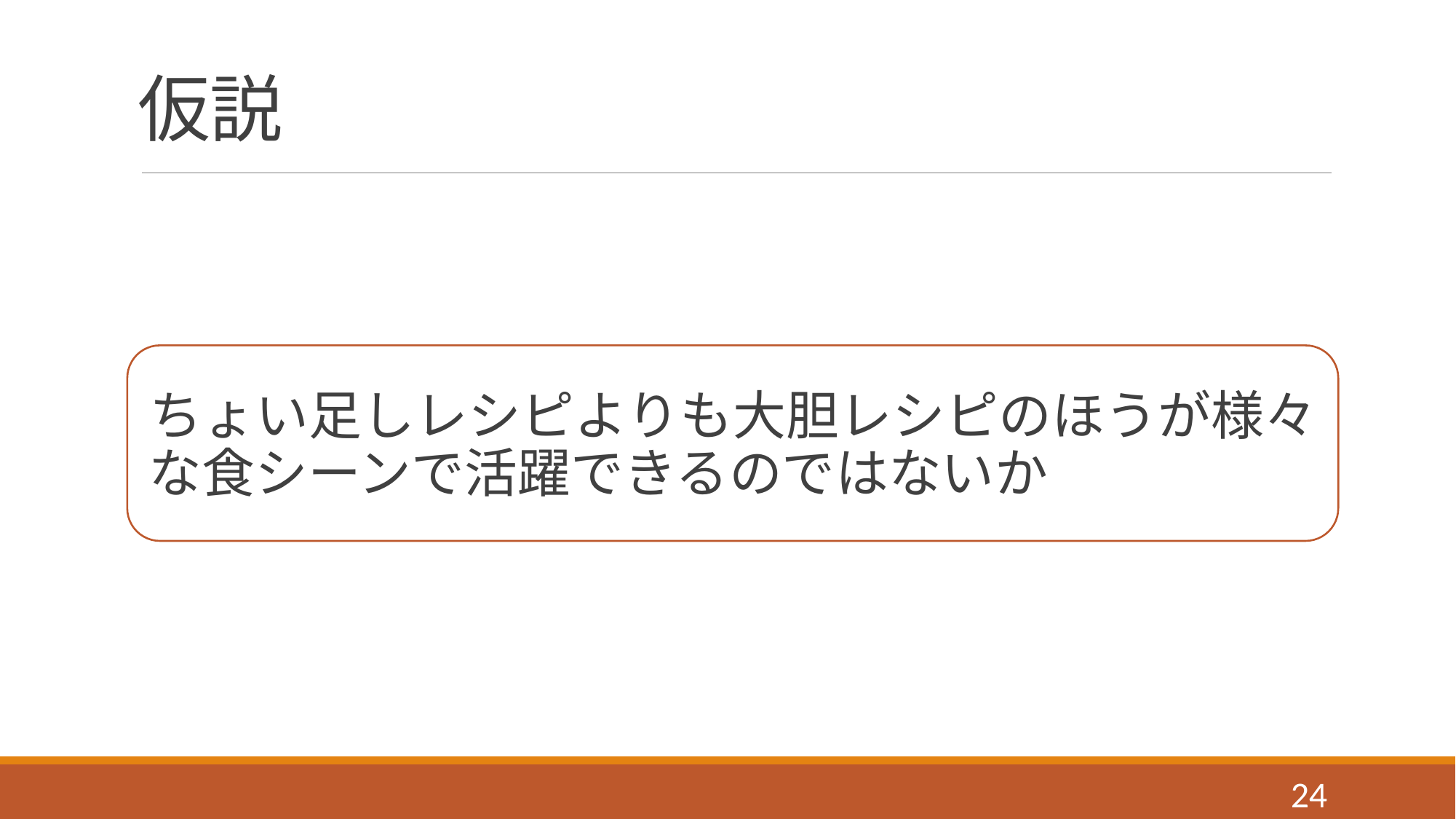

# 仮説

ちょい足しレシピよりも大胆レシピのほうが様々な食シーンで活躍できるのではないか
24